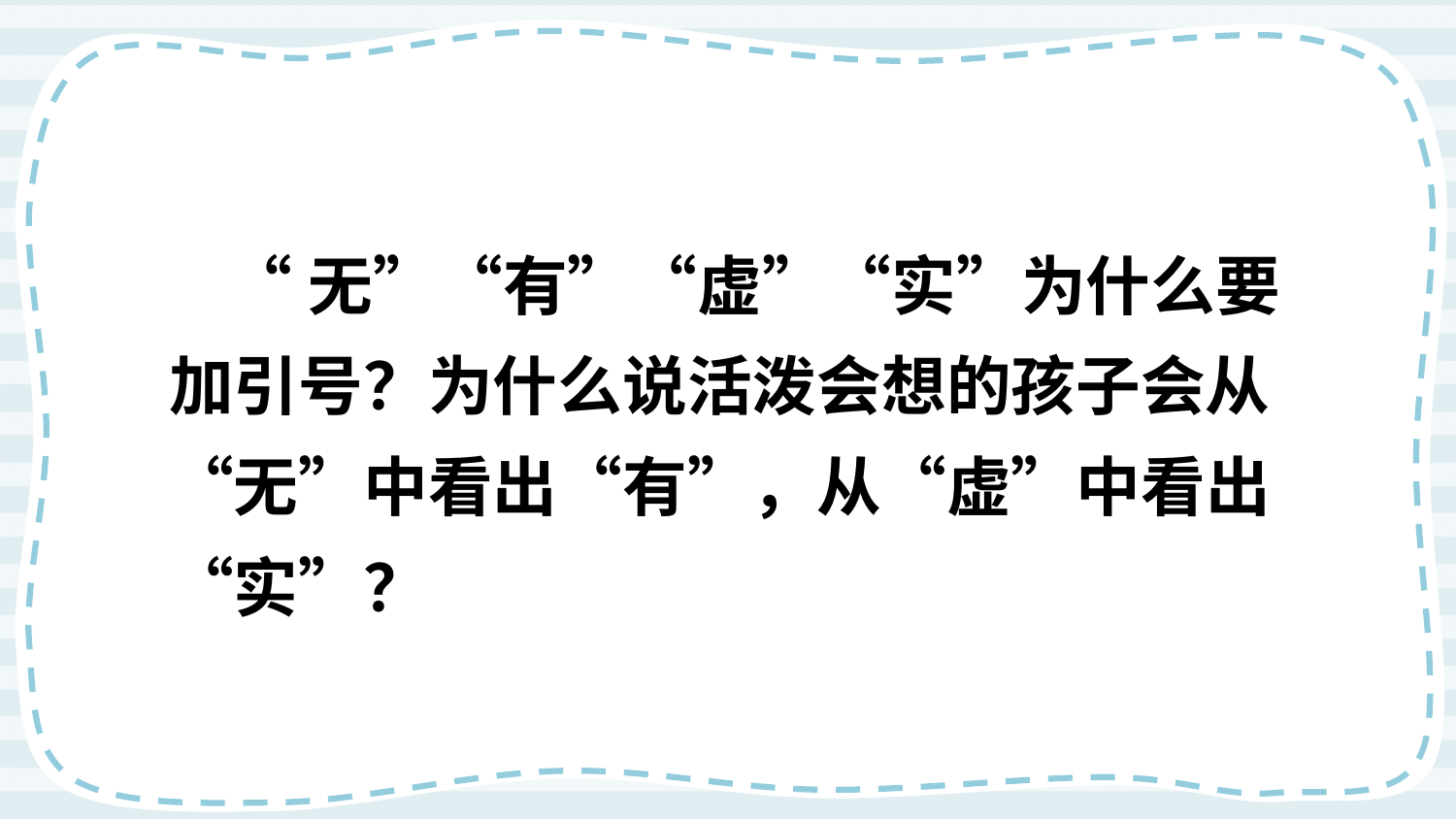

“无”“有”“虚”“实”为什么要加引号？为什么说活泼会想的孩子会从“无”中看出“有”，从“虚”中看出“实”？